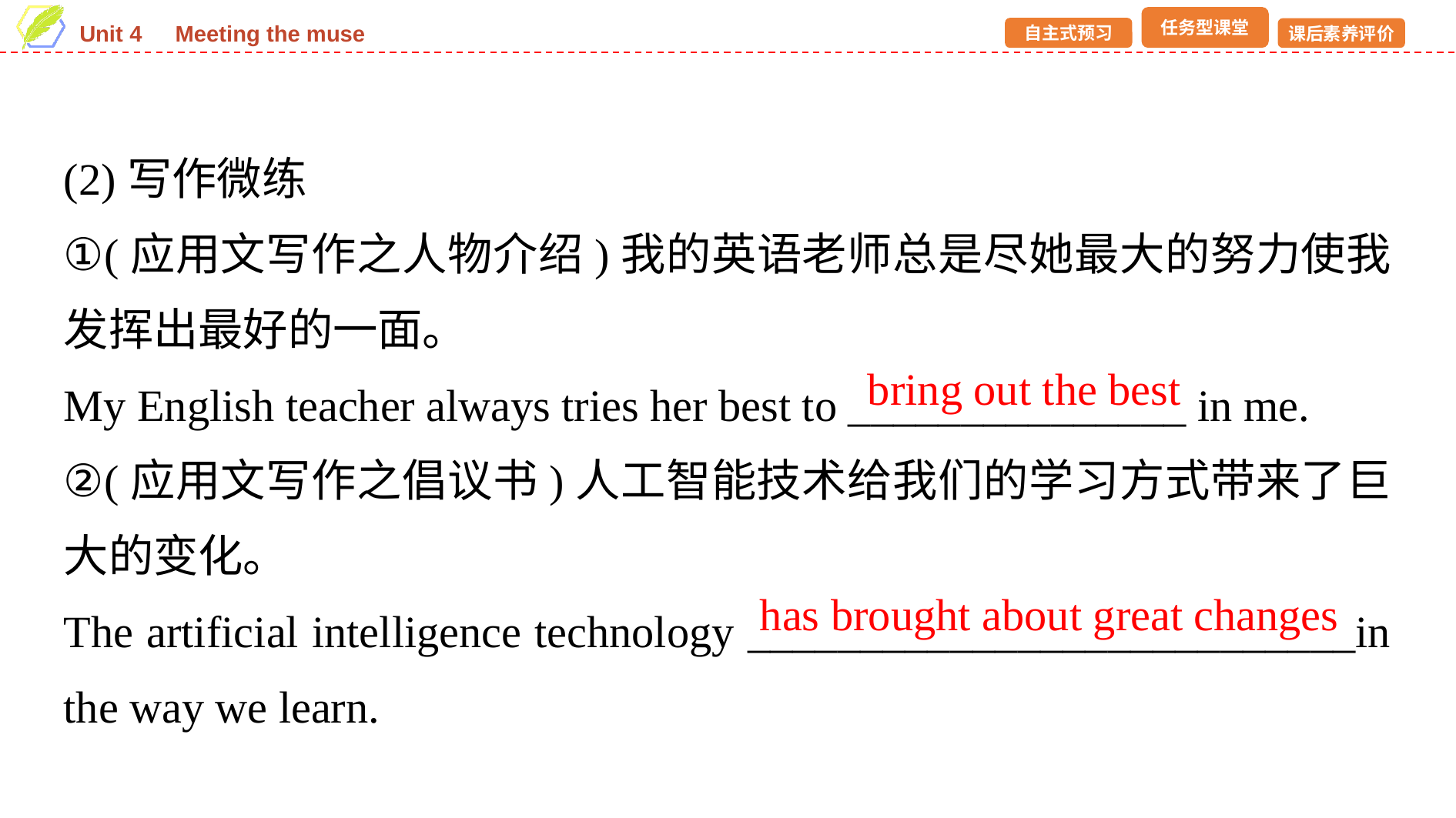

(2)写作微练
①(应用文写作之人物介绍)我的英语老师总是尽她最大的努力使我发挥出最好的一面。
My English teacher always tries her best to _______________ in me.
②(应用文写作之倡议书)人工智能技术给我们的学习方式带来了巨大的变化。
The artificial intelligence technology ___________________________in the way we learn.
bring out the best
has brought about great changes